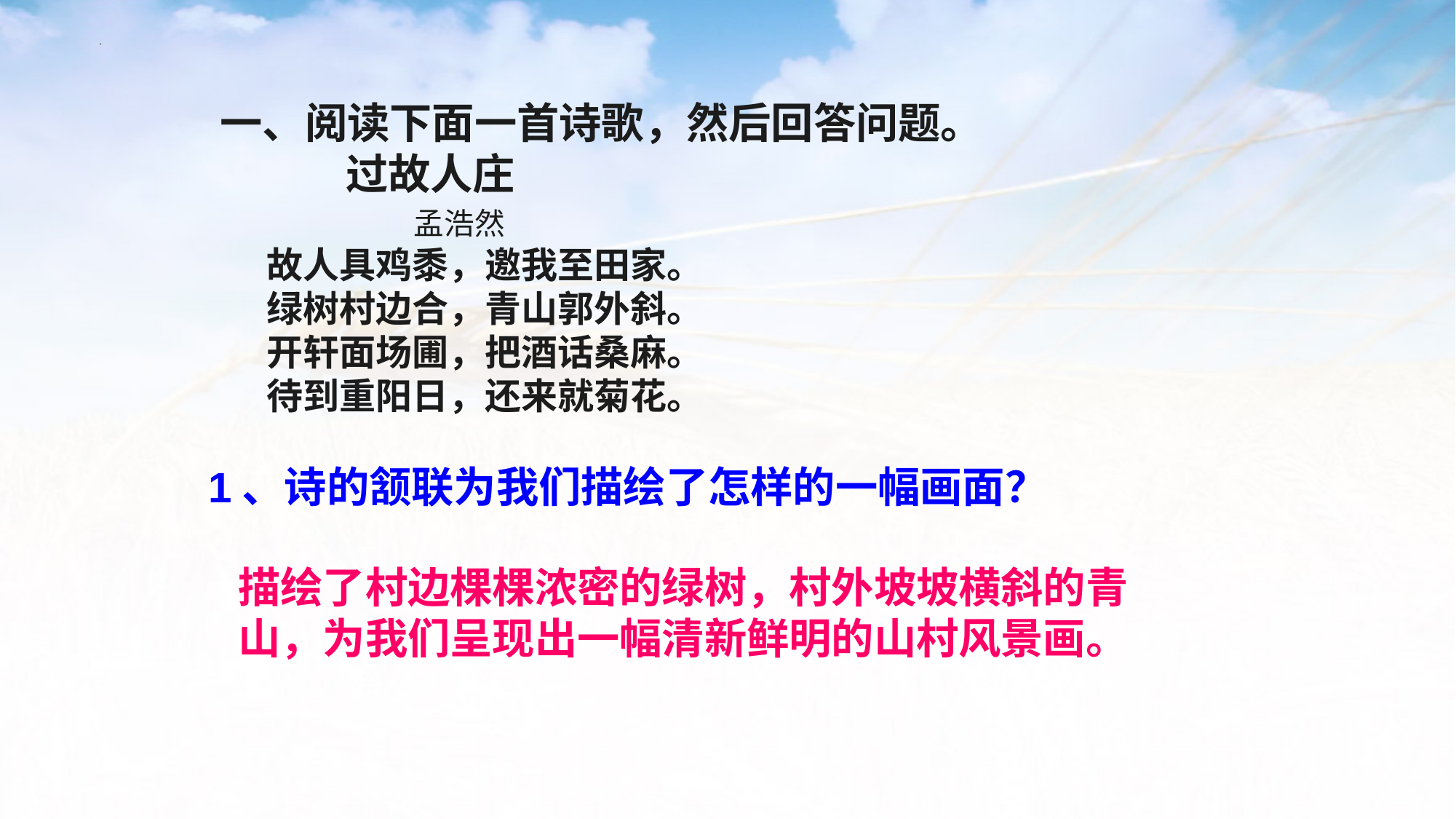

一、阅读下面一首诗歌，然后回答问题。
              过故人庄
                         孟浩然
       故人具鸡黍，邀我至田家。
       绿树村边合，青山郭外斜。
       开轩面场圃，把酒话桑麻。
       待到重阳日，还来就菊花。

 1、诗的颔联为我们描绘了怎样的一幅画面？

描绘了村边棵棵浓密的绿树，村外坡坡横斜的青山，为我们呈现出一幅清新鲜明的山村风景画。